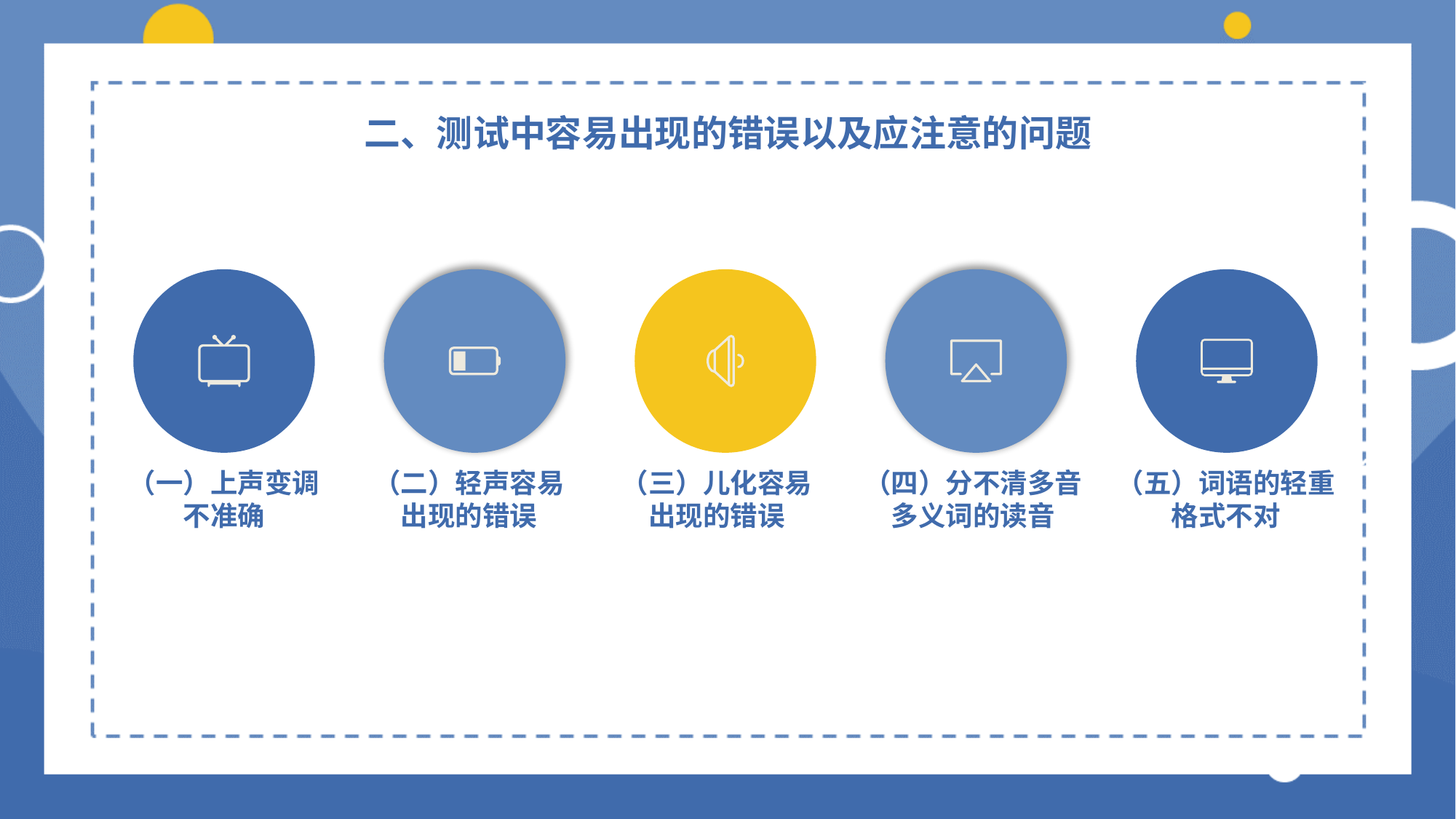

二、测试中容易出现的错误以及应注意的问题

（一）上声变调不准确
（二）轻声容易出现的错误
（三）儿化容易出现的错误
（四）分不清多音多义词的读音
（五）词语的轻重格式不对